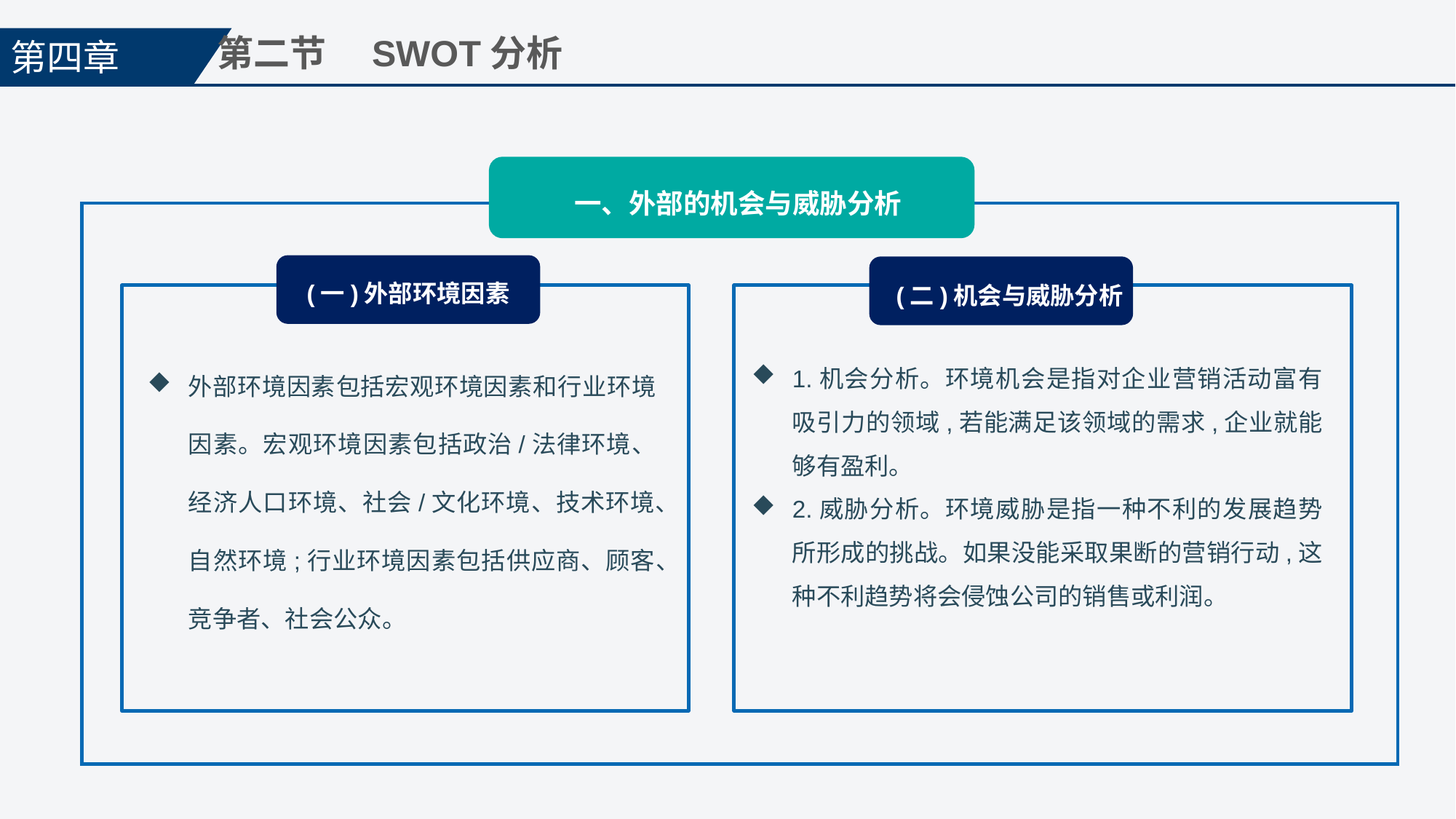

第四章
第二节　SWOT分析

一、外部的机会与威胁分析

(一)外部环境因素
(二)机会与威胁分析

1.机会分析。环境机会是指对企业营销活动富有吸引力的领域,若能满足该领域的需求,企业就能够有盈利。
2.威胁分析。环境威胁是指一种不利的发展趋势所形成的挑战。如果没能采取果断的营销行动,这种不利趋势将会侵蚀公司的销售或利润。

外部环境因素包括宏观环境因素和行业环境因素。宏观环境因素包括政治/法律环境、经济人口环境、社会/文化环境、技术环境、自然环境;行业环境因素包括供应商、顾客、竞争者、社会公众。